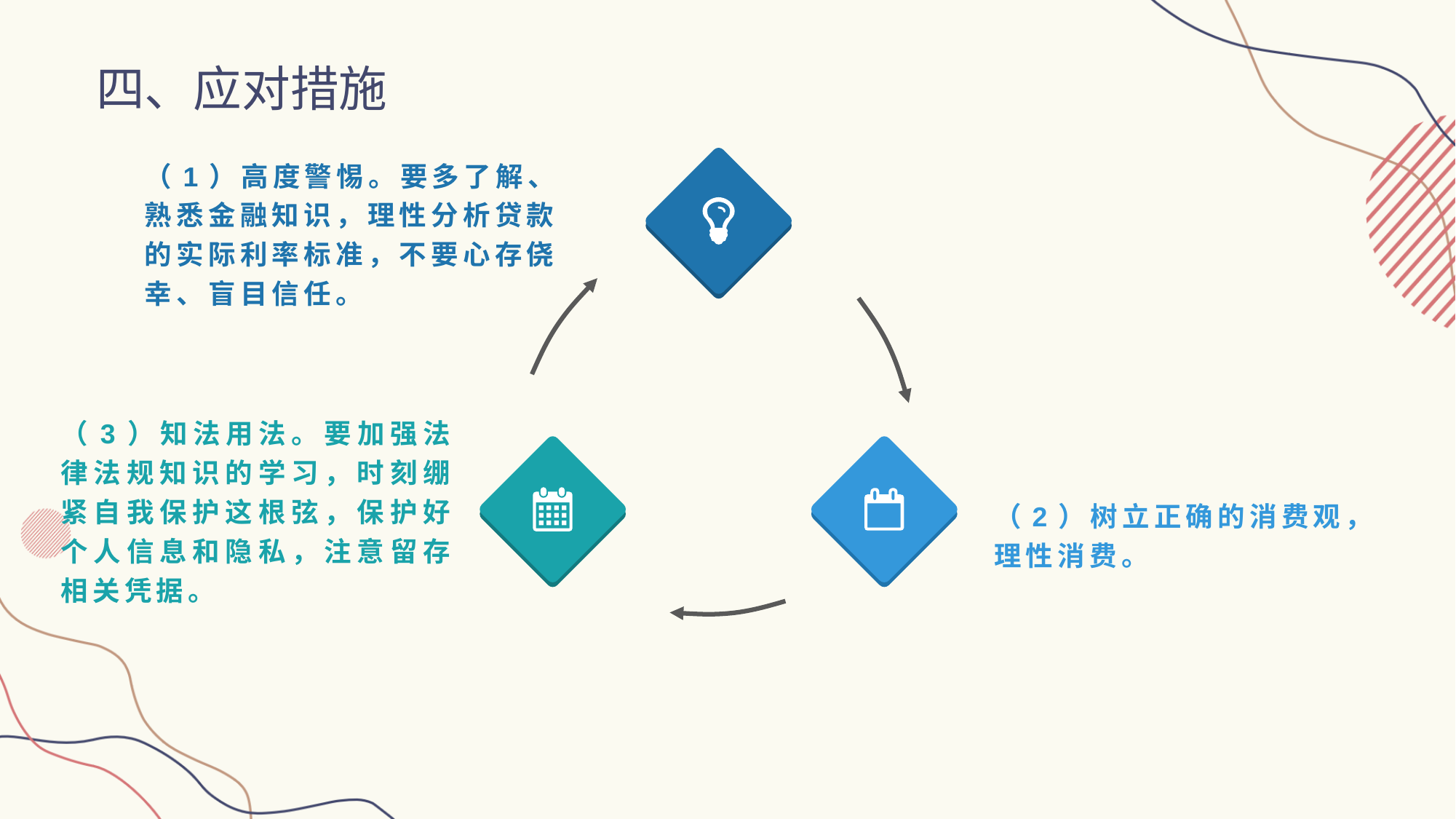

四、应对措施
（1）高度警惕。要多了解、熟悉金融知识，理性分析贷款的实际利率标准，不要心存侥幸、盲目信任。

（3）知法用法。要加强法律法规知识的学习，时刻绷紧自我保护这根弦，保护好个人信息和隐私，注意留存相关凭据。

（2）树立正确的消费观，理性消费。